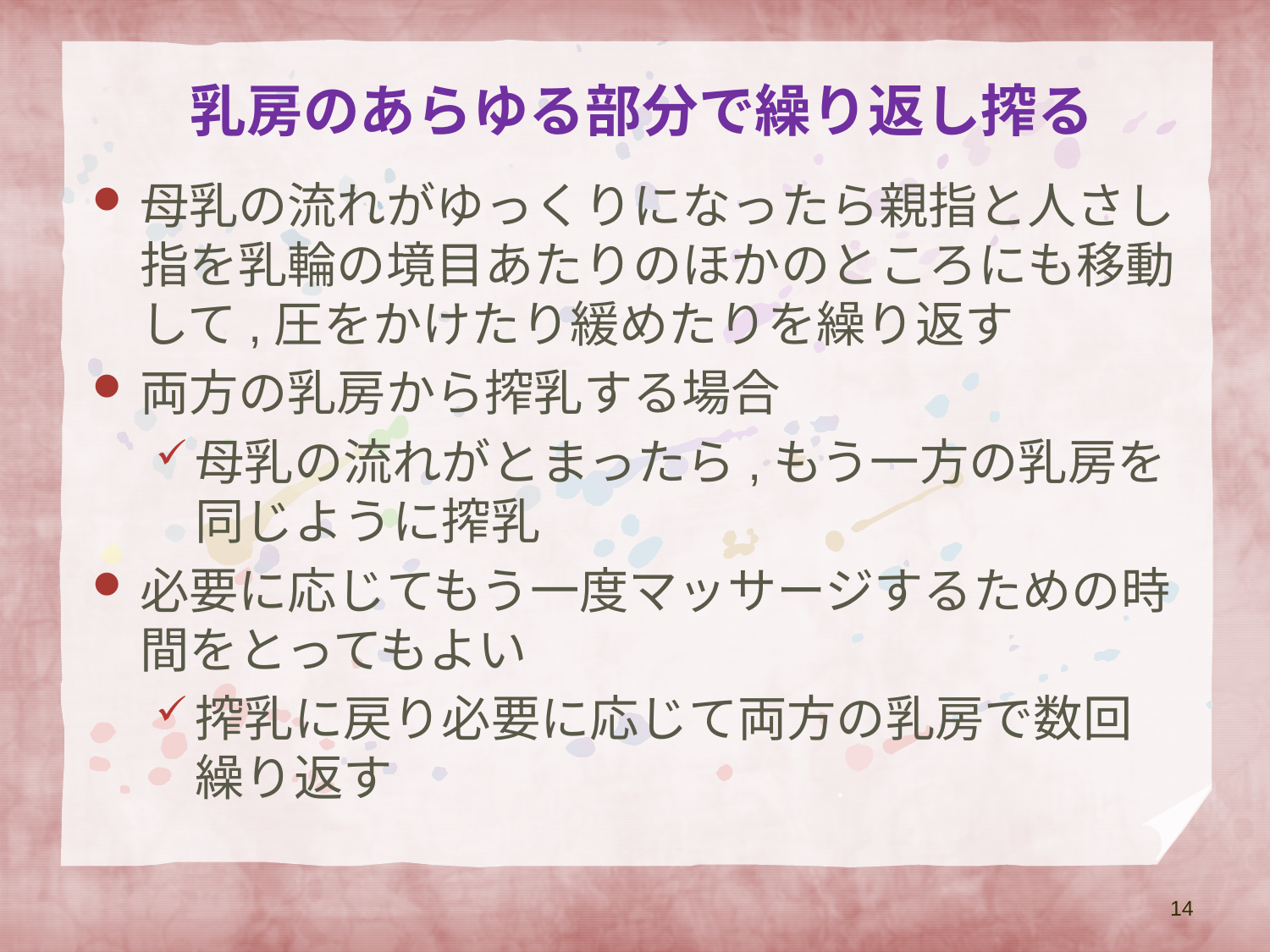

# 乳房のあらゆる部分で繰り返し搾る
母乳の流れがゆっくりになったら親指と人さし指を乳輪の境目あたりのほかのところにも移動して,圧をかけたり緩めたりを繰り返す
両方の乳房から搾乳する場合
母乳の流れがとまったら,もう一方の乳房を同じように搾乳
必要に応じてもう一度マッサージするための時間をとってもよい
搾乳に戻り必要に応じて両方の乳房で数回繰り返す
14